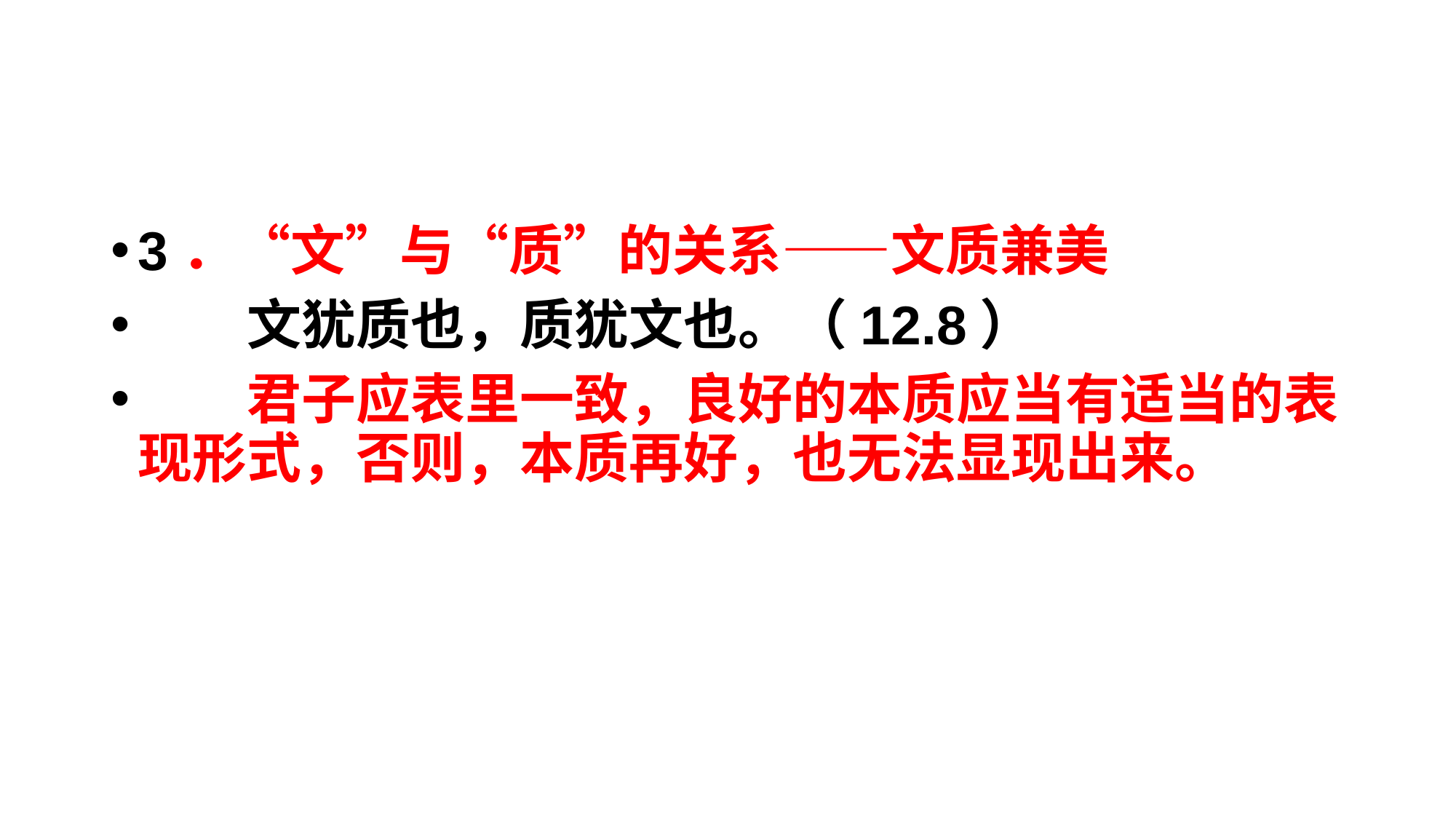

#
3．“文”与“质”的关系——文质兼美
　　文犹质也，质犹文也。（12.8）
　　君子应表里一致，良好的本质应当有适当的表现形式，否则，本质再好，也无法显现出来。